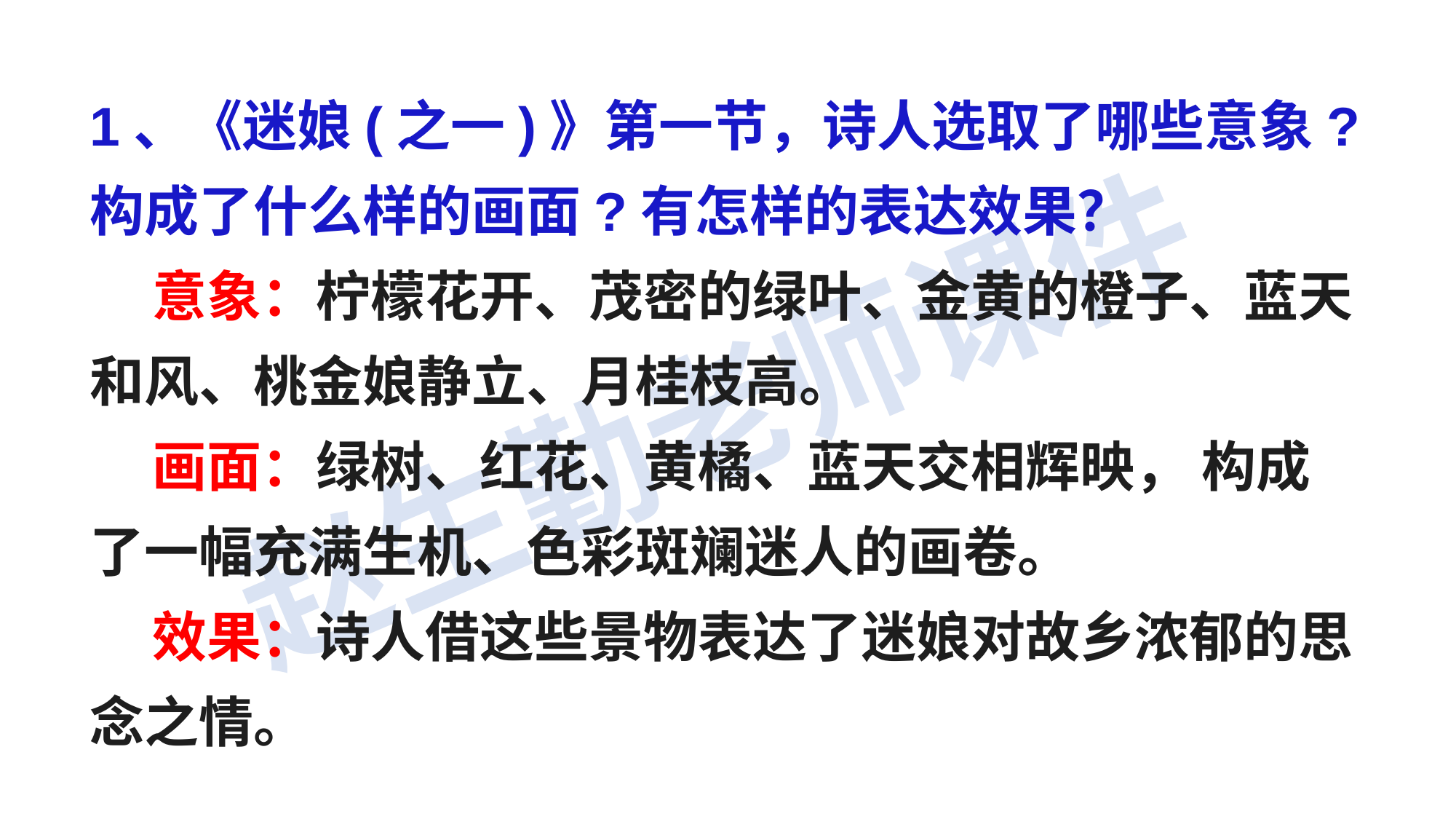

1、《迷娘(之一)》第一节，诗人选取了哪些意象?构成了什么样的画面?有怎样的表达效果？
    意象：柠檬花开、茂密的绿叶、金黄的橙子、蓝天和风、桃金娘静立、月桂枝高。
    画面：绿树、红花、黄橘、蓝天交相辉映， 构成了一幅充满生机、色彩斑斓迷人的画卷。
    效果：诗人借这些景物表达了迷娘对故乡浓郁的思念之情。